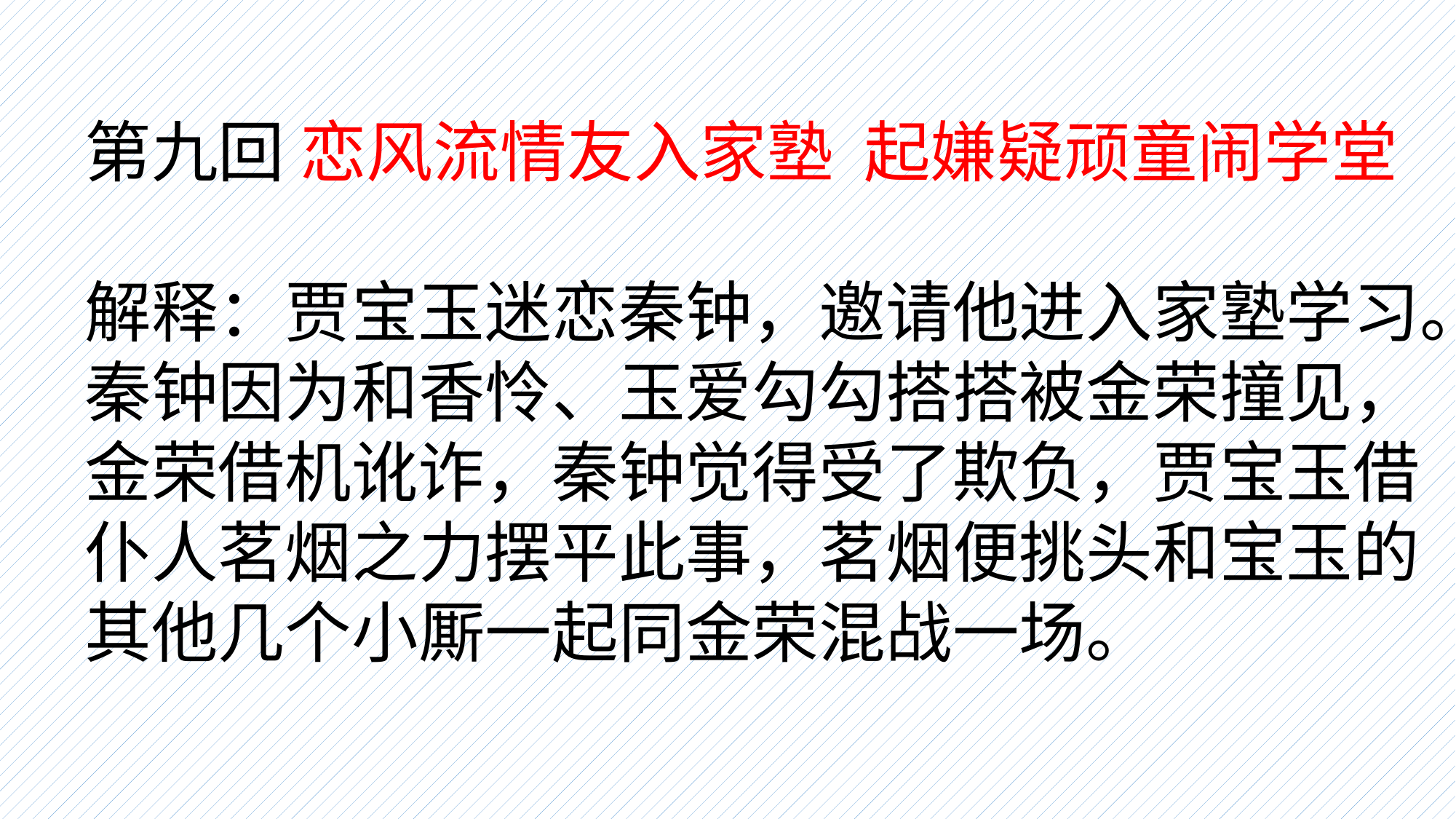

第九回 恋风流情友入家塾  起嫌疑顽童闹学堂

解释：贾宝玉迷恋秦钟，邀请他进入家塾学习。秦钟因为和香怜、玉爱勾勾搭搭被金荣撞见，金荣借机讹诈，秦钟觉得受了欺负，贾宝玉借仆人茗烟之力摆平此事，茗烟便挑头和宝玉的其他几个小厮一起同金荣混战一场。